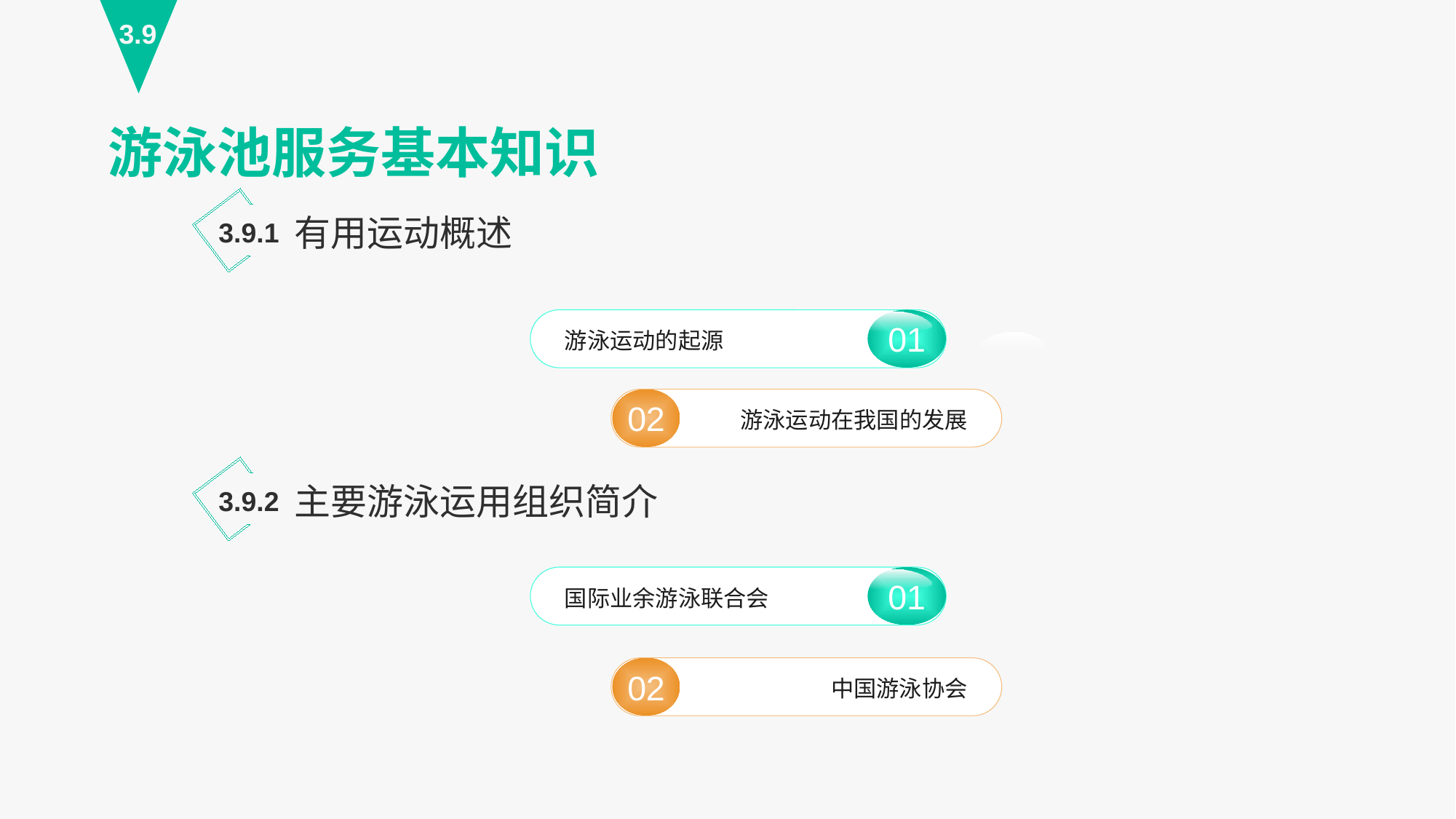

3.9
游泳池服务基本知识

有用运动概述
3.9.1

01
游泳运动的起源

02
游泳运动在我国的发展

主要游泳运用组织简介
3.9.2

01
国际业余游泳联合会
02
中国游泳协会